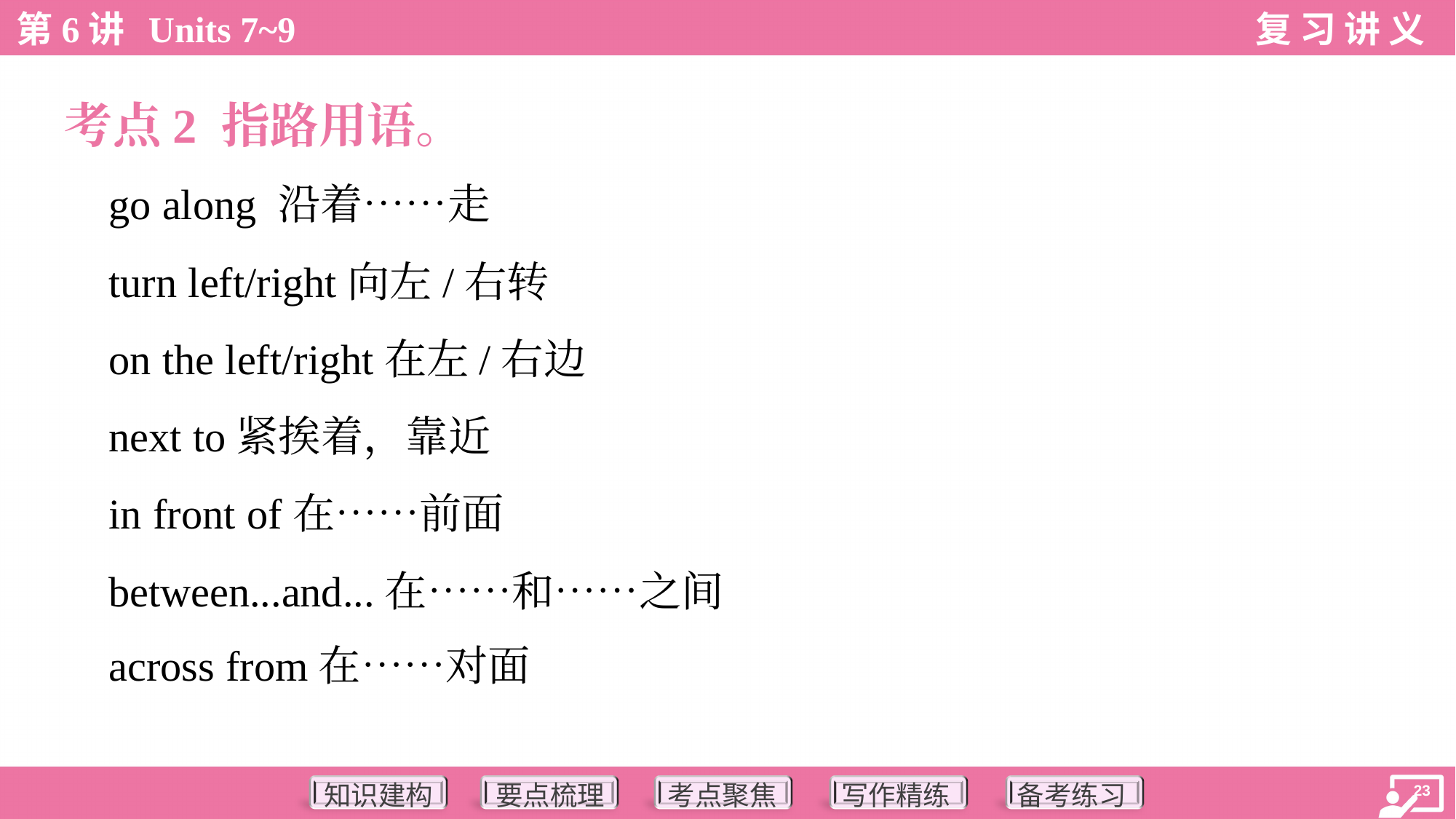

考点2 指路用语。
    go along 沿着……走
    turn left/right向左/右转
    on the left/right在左/右边
    next to紧挨着，靠近
    in front of在……前面
    between...and...在……和……之间
    across from在……对面